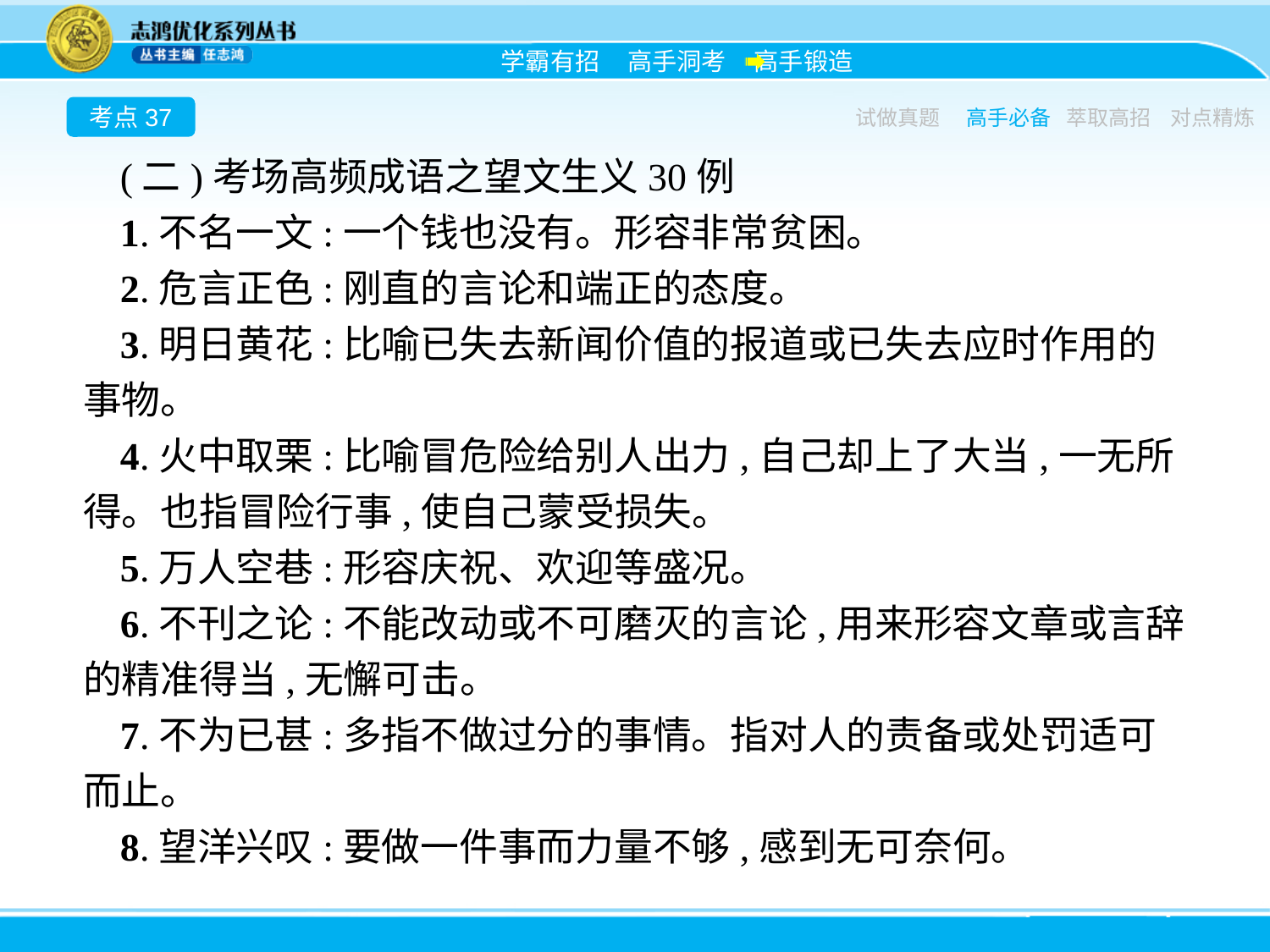

考点37
试做真题
高手必备
萃取高招
对点精炼
(二)考场高频成语之望文生义30例
1.不名一文:一个钱也没有。形容非常贫困。
2.危言正色:刚直的言论和端正的态度。
3.明日黄花:比喻已失去新闻价值的报道或已失去应时作用的事物。
4.火中取栗:比喻冒危险给别人出力,自己却上了大当,一无所得。也指冒险行事,使自己蒙受损失。
5.万人空巷:形容庆祝、欢迎等盛况。
6.不刊之论:不能改动或不可磨灭的言论,用来形容文章或言辞的精准得当,无懈可击。
7.不为已甚:多指不做过分的事情。指对人的责备或处罚适可而止。
8.望洋兴叹:要做一件事而力量不够,感到无可奈何。